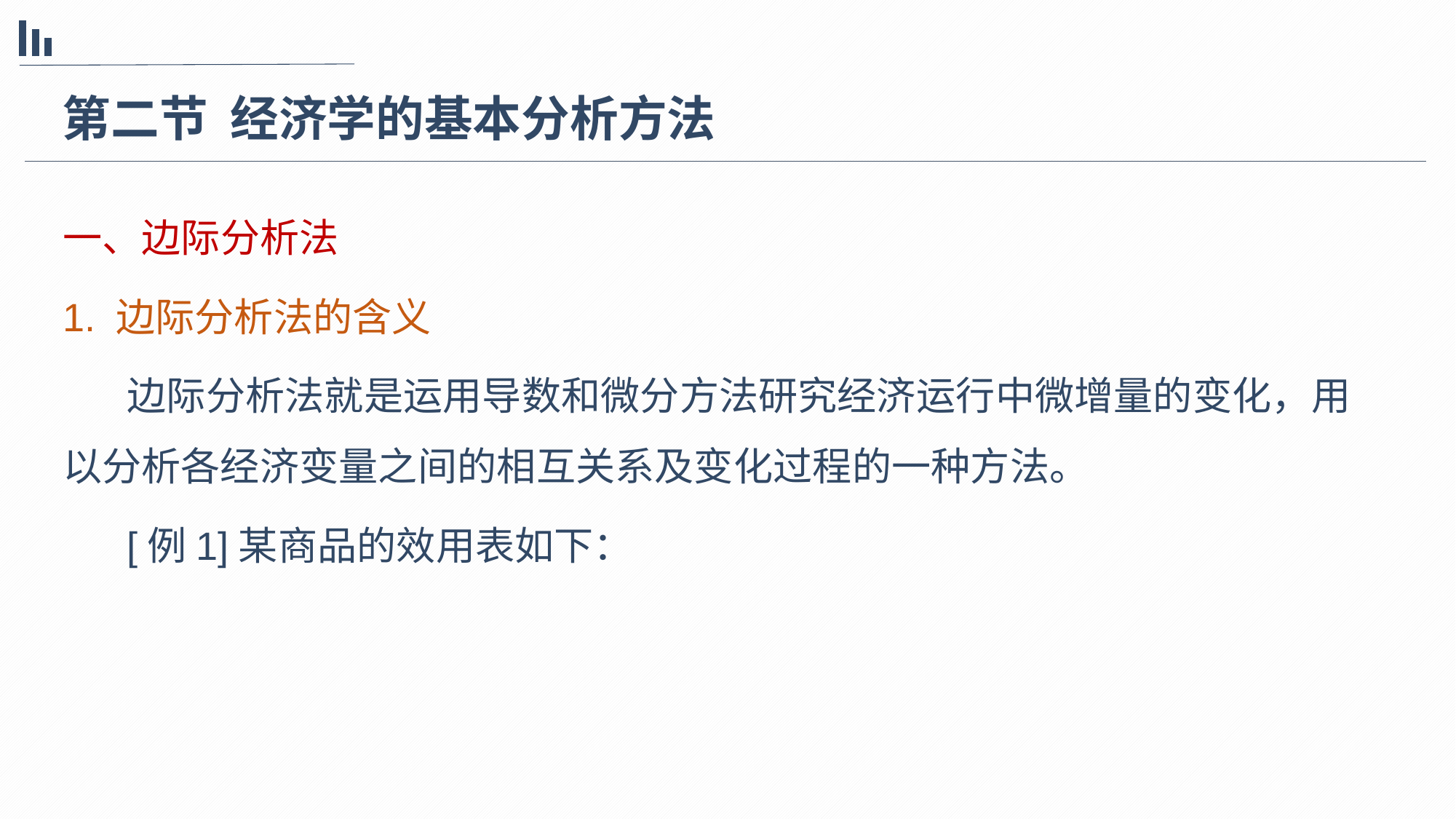

第二节  经济学的基本分析方法
一、边际分析法
1. 边际分析法的含义
边际分析法就是运用导数和微分方法研究经济运行中微增量的变化，用以分析各经济变量之间的相互关系及变化过程的一种方法。
[例1]某商品的效用表如下：